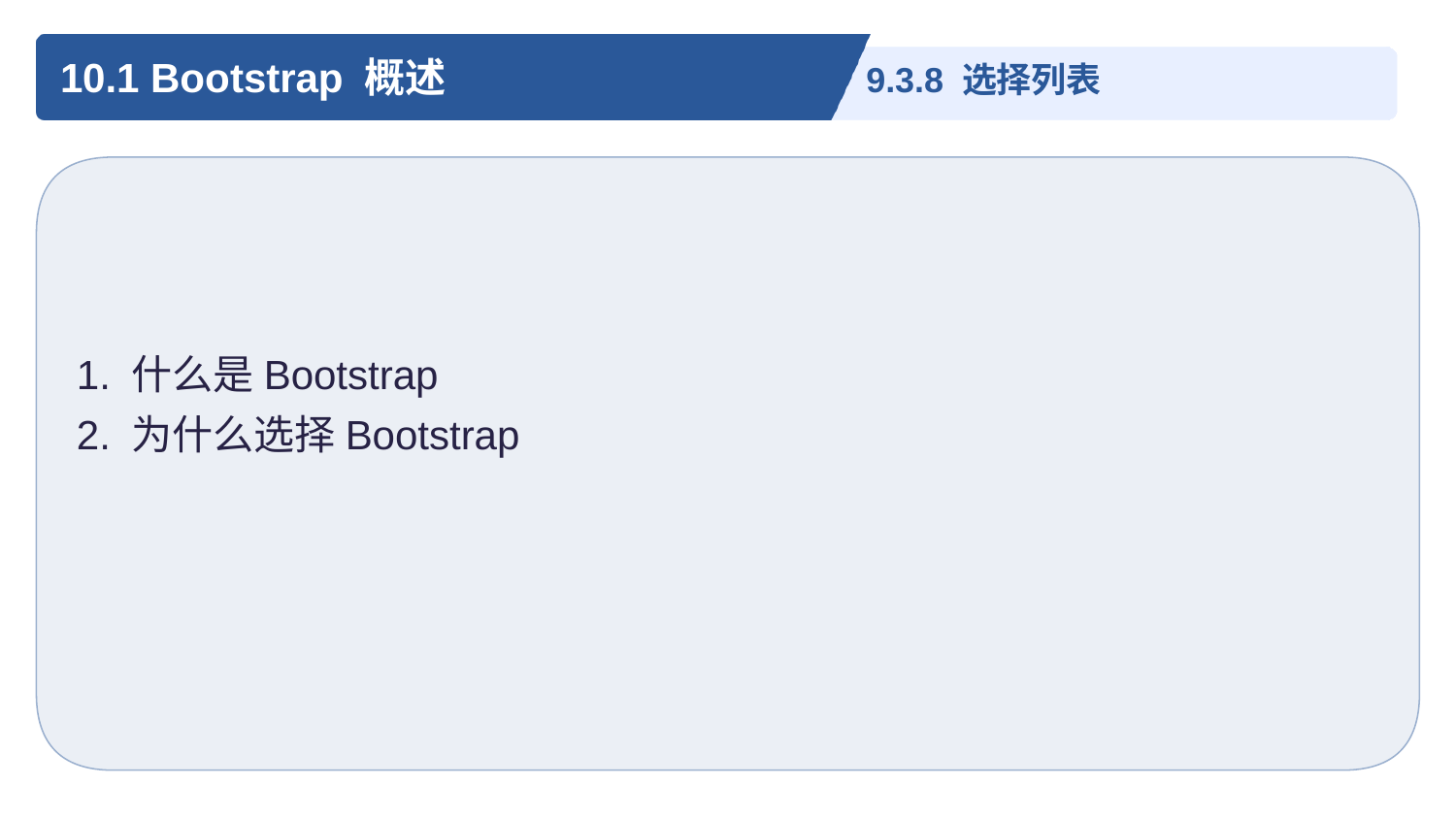

10.1 Bootstrap 概述
9.3.8 选择列表

1. 什么是Bootstrap
2. 为什么选择Bootstrap